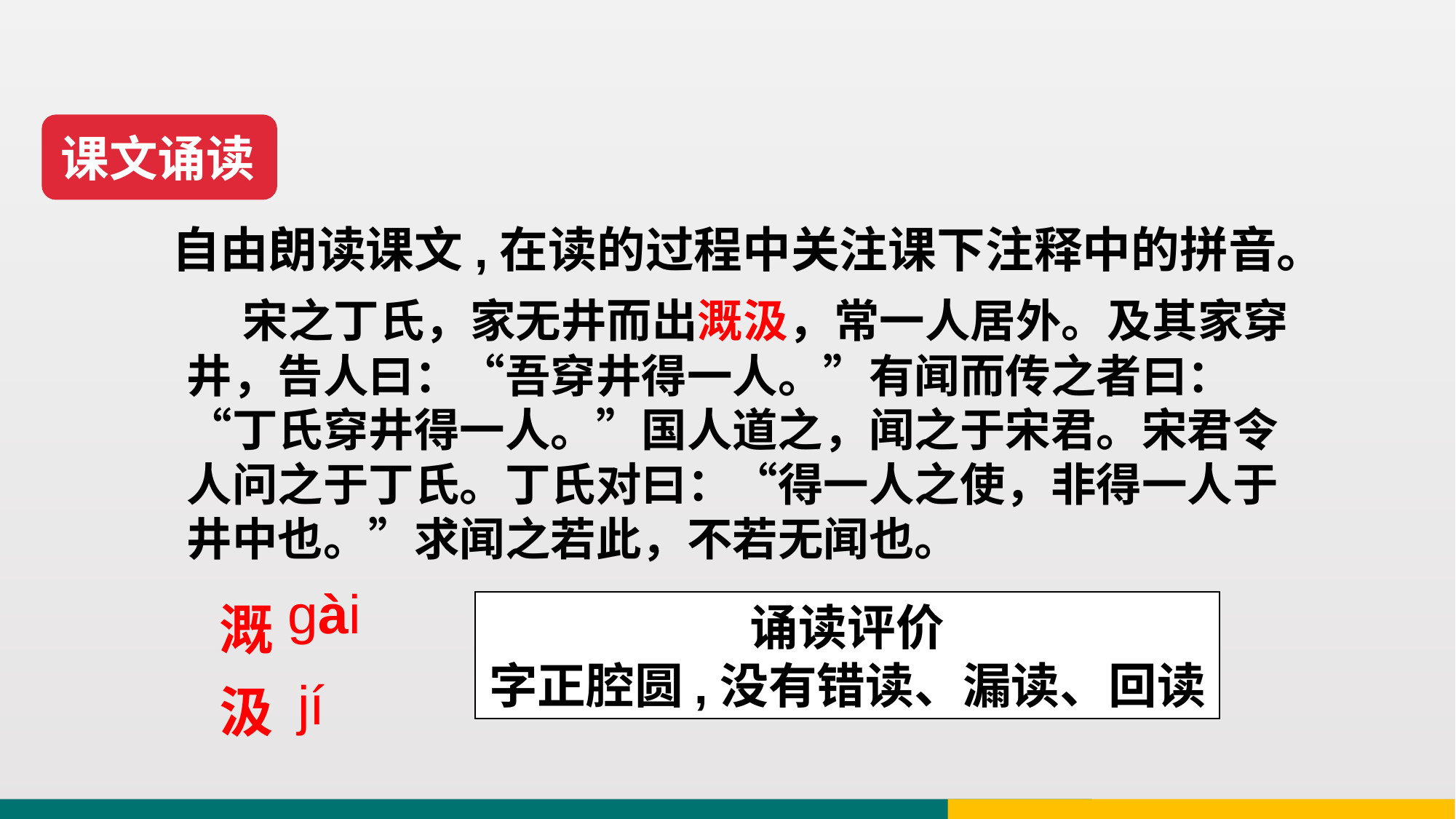

课文诵读
自由朗读课文,在读的过程中关注课下注释中的拼音。
    宋之丁氏，家无井而出溉汲，常一人居外。及其家穿井，告人曰：“吾穿井得一人。”有闻而传之者曰：“丁氏穿井得一人。”国人道之，闻之于宋君。宋君令人问之于丁氏。丁氏对曰：“得一人之使，非得一人于井中也。”求闻之若此，不若无闻也。
溉汲
gài
诵读评价
字正腔圆,没有错读、漏读、回读
jí